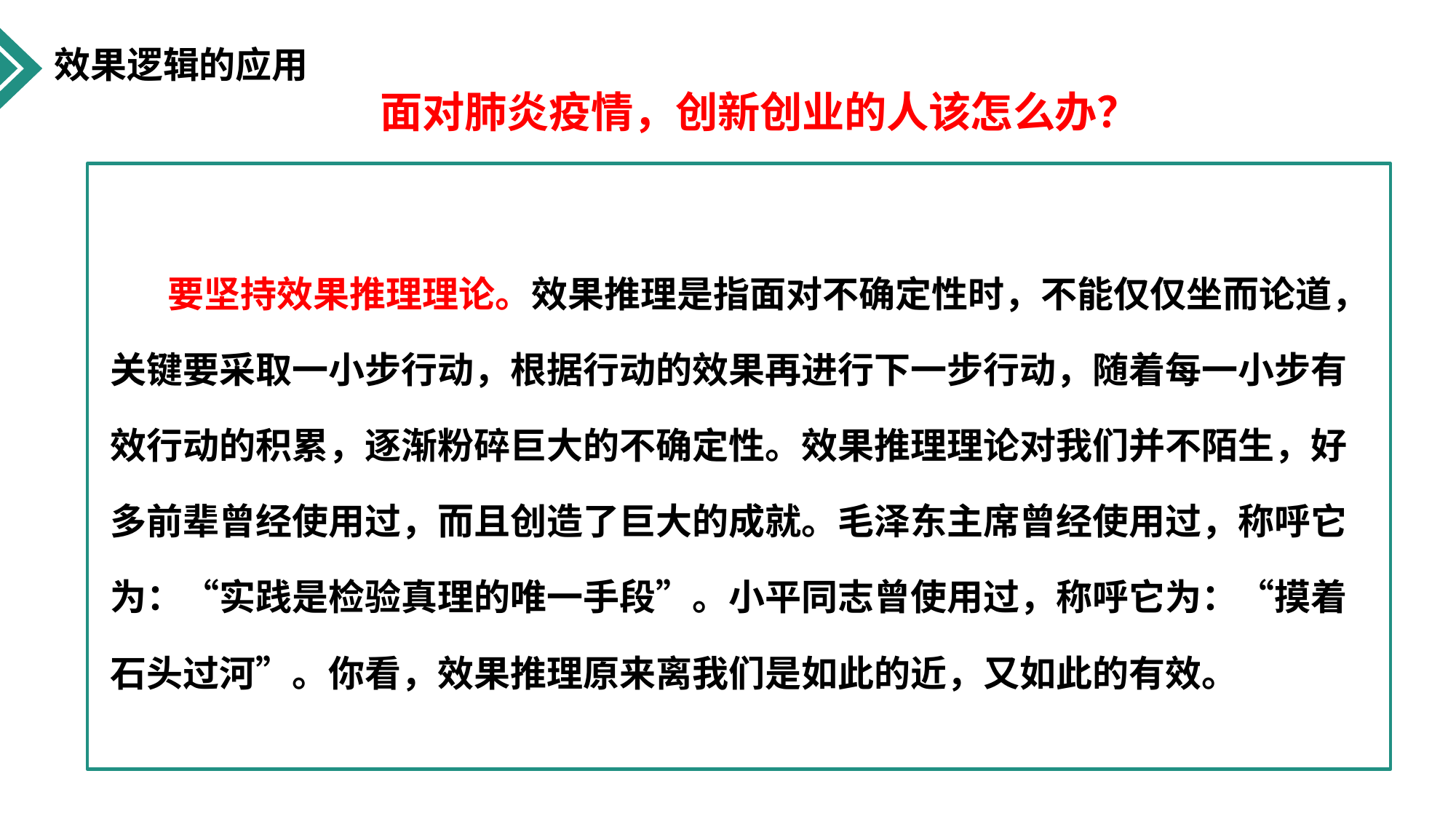

效果逻辑的应用
面对肺炎疫情，创新创业的人该怎么办？
      要坚持效果推理理论。效果推理是指面对不确定性时，不能仅仅坐而论道，关键要采取一小步行动，根据行动的效果再进行下一步行动，随着每一小步有效行动的积累，逐渐粉碎巨大的不确定性。效果推理理论对我们并不陌生，好多前辈曾经使用过，而且创造了巨大的成就。毛泽东主席曾经使用过，称呼它为：“实践是检验真理的唯一手段”。小平同志曾使用过，称呼它为：“摸着石头过河”。你看，效果推理原来离我们是如此的近，又如此的有效。